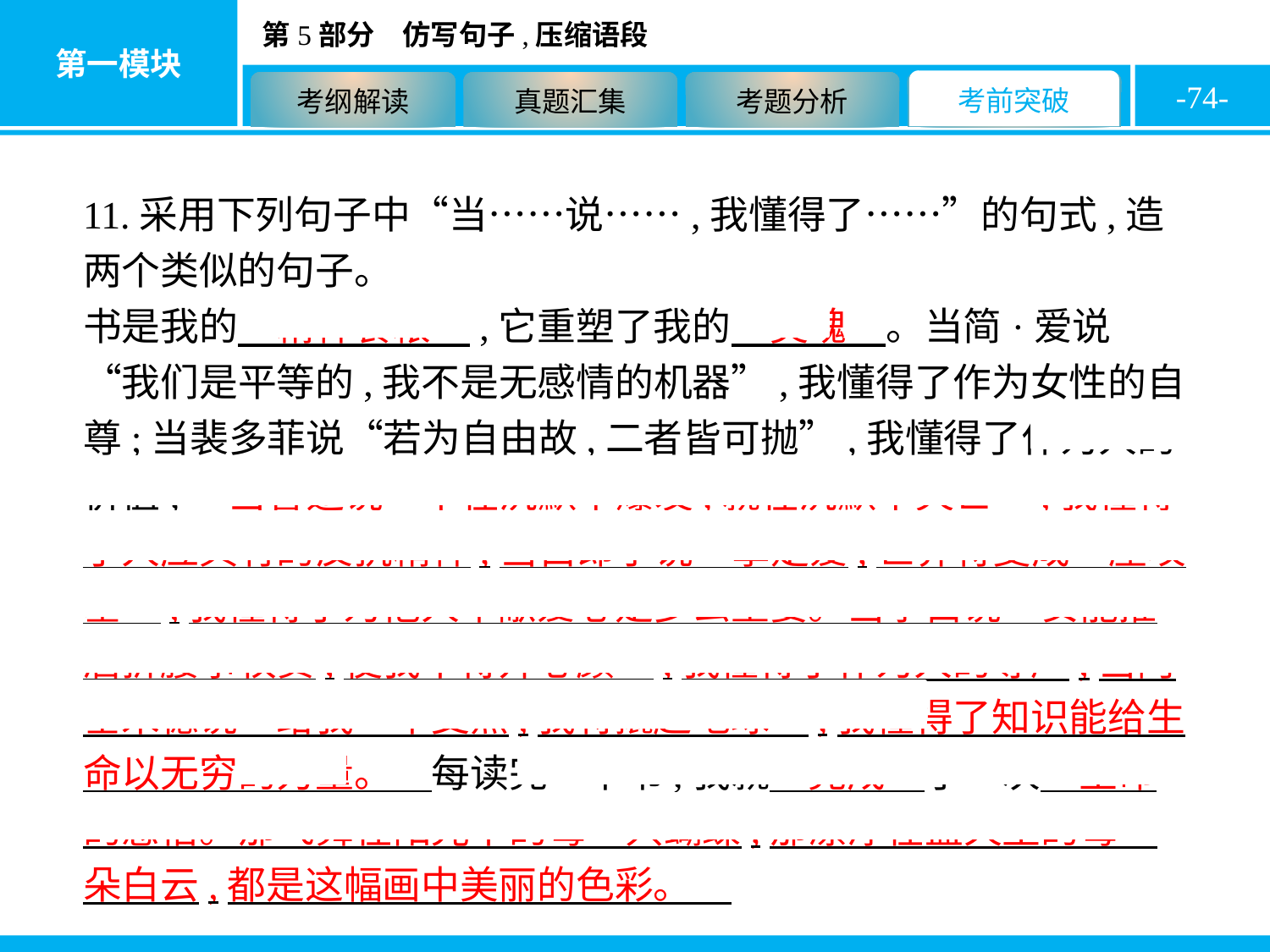

-74-
11.采用下列句子中“当……说……,我懂得了……”的句式,造两个类似的句子。
书是我的　精神食粮　,它重塑了我的　灵魂　。当简·爱说“我们是平等的,我不是无感情的机器”,我懂得了作为女性的自尊;当裴多菲说“若为自由故,二者皆可抛”,我懂得了作为人的价值;　当鲁迅说“不在沉默中爆发,就在沉默中灭亡”,我懂得了人应具有的反抗精神;当白郎宁说“拿走爱,世界将变成一座坟墓”,我懂得了为他人奉献爱心是多么重要。当李白说“安能摧眉折腰事权贵,使我不得开心颜”,我懂得了作为人的尊严;当阿基米德说“给我一个支点,我将撬起地球”,我懂得了知识能给生命以无穷的力量。　每读完一本书,我就　完成　了一次　生命的感悟。那飞舞在阳光下的每一只蝴蝶,那漂浮在蓝天里的每一朵白云,都是这幅画中美丽的色彩。